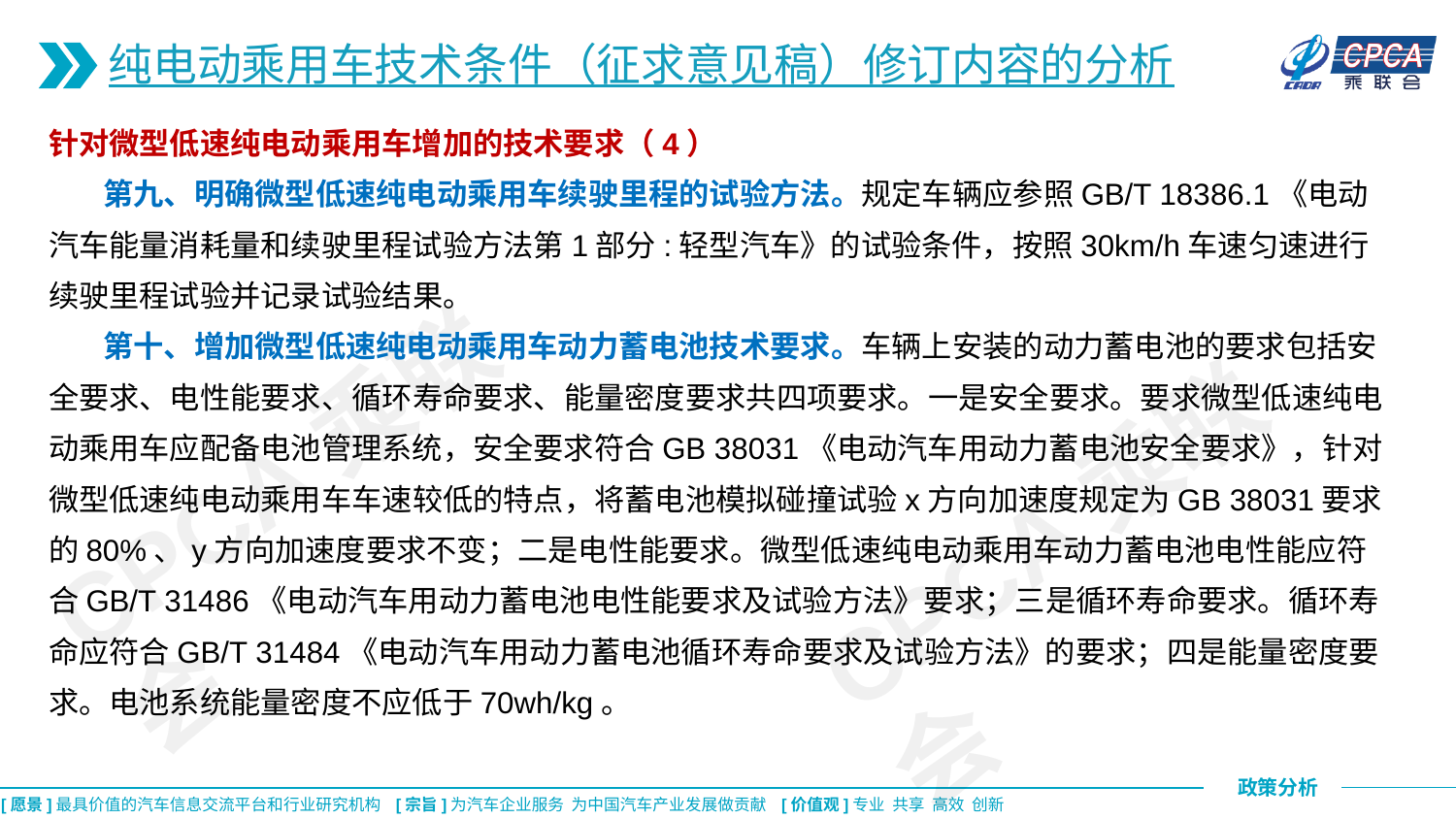

纯电动乘用车技术条件（征求意见稿）修订内容的分析
针对微型低速纯电动乘用车增加的技术要求（4）
       第九、明确微型低速纯电动乘用车续驶里程的试验方法。规定车辆应参照GB/T 18386.1《电动汽车能量消耗量和续驶里程试验方法第1部分:轻型汽车》的试验条件，按照30km/h车速匀速进行续驶里程试验并记录试验结果。
       第十、增加微型低速纯电动乘用车动力蓄电池技术要求。车辆上安装的动力蓄电池的要求包括安全要求、电性能要求、循环寿命要求、能量密度要求共四项要求。一是安全要求。要求微型低速纯电动乘用车应配备电池管理系统，安全要求符合GB 38031《电动汽车用动力蓄电池安全要求》，针对微型低速纯电动乘用车车速较低的特点，将蓄电池模拟碰撞试验x方向加速度规定为GB 38031要求的80%、y方向加速度要求不变；二是电性能要求。微型低速纯电动乘用车动力蓄电池电性能应符合GB/T 31486《电动汽车用动力蓄电池电性能要求及试验方法》要求；三是循环寿命要求。循环寿命应符合GB/T 31484《电动汽车用动力蓄电池循环寿命要求及试验方法》的要求；四是能量密度要求。电池系统能量密度不应低于70wh/kg。
CPCA乘联会
CPCA乘联会